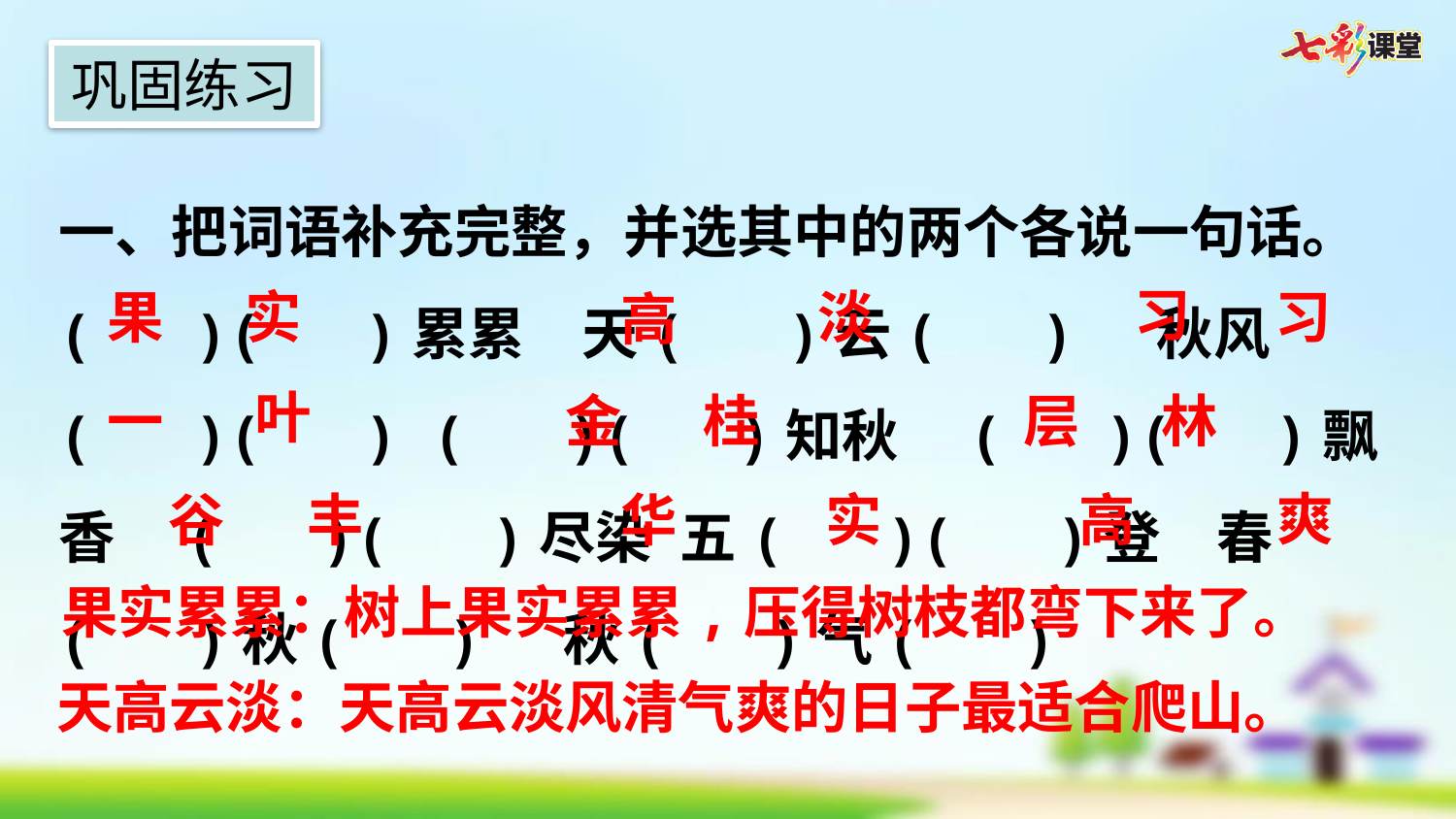

巩固练习
一、把词语补充完整，并选其中的两个各说一句话。
(   )(   )累累  天(   )云(   )  秋风(   )(   ) (   )(   )知秋  (   )(   )飘香  (   )(   )尽染 五(   )(   )登  春(   )秋(   )  秋(   )气(   )
习
实
淡
习
果
高
叶
一
金
桂
层
林
爽
高
谷
丰
华
实
果实累累：树上果实累累,压得树枝都弯下来了。
天高云淡：天高云淡风清气爽的日子最适合爬山。